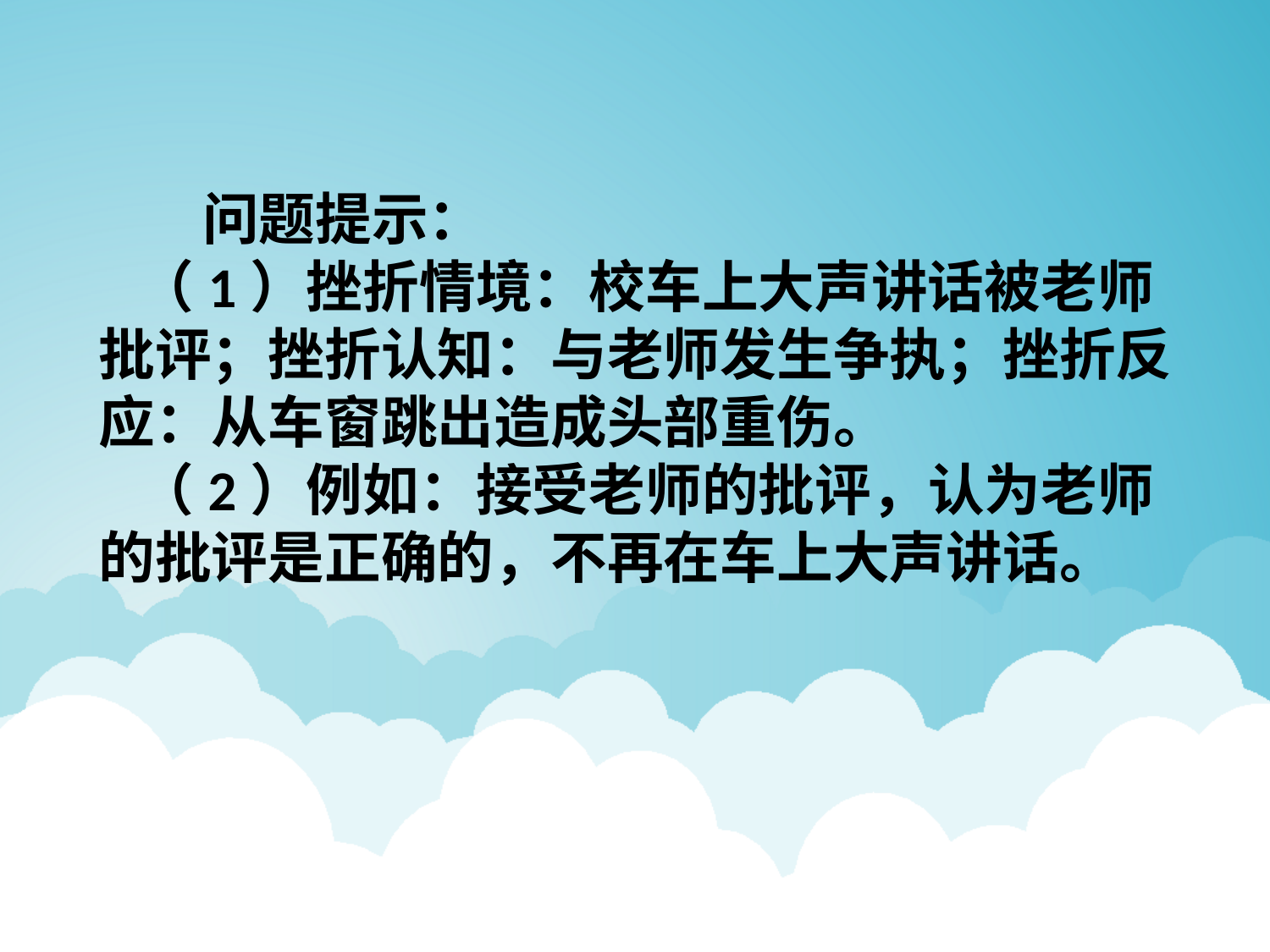

问题提示：
  （1）挫折情境：校车上大声讲话被老师批评；挫折认知：与老师发生争执；挫折反应：从车窗跳出造成头部重伤。
  （2）例如：接受老师的批评，认为老师的批评是正确的，不再在车上大声讲话。